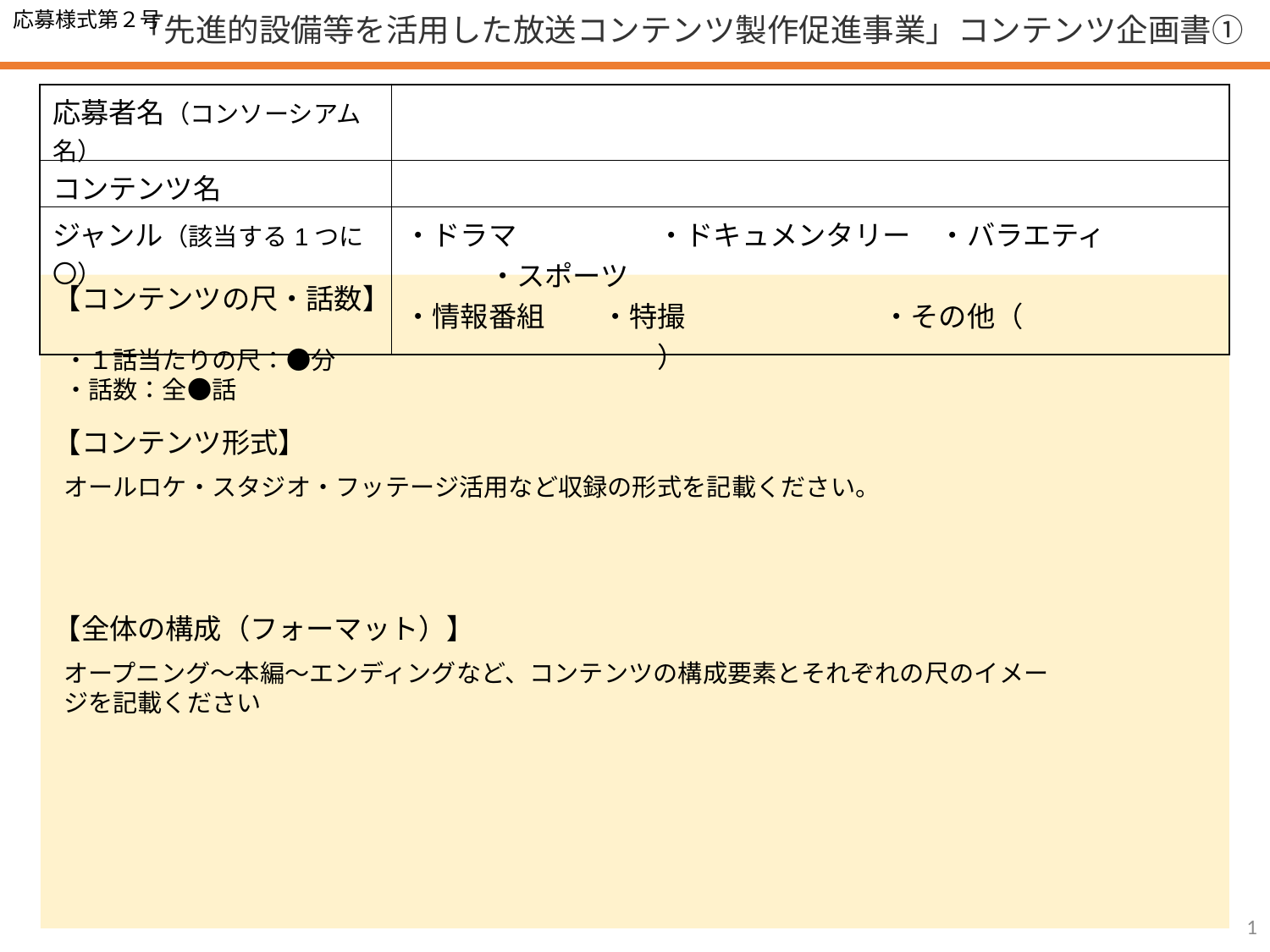

応募様式第２号
「先進的設備等を活用した放送コンテンツ製作促進事業」コンテンツ企画書①
| 応募者名（コンソーシアム名） |  |
| --- | --- |
| コンテンツ名 |  |
| ジャンル（該当する1つに〇） | ・ドラマ　　　　　・ドキュメンタリー　・バラエティ　　　　　　・スポーツ　 ・情報番組　　・特撮　　　　　　　・その他（　　　　　　　　　　　　　　　） |
【コンテンツの尺・話数】

・１話当たりの尺：●分
・話数：全●話
【コンテンツ形式】
オールロケ・スタジオ・フッテージ活用など収録の形式を記載ください。
【全体の構成（フォーマット）】
オープニング～本編～エンディングなど、コンテンツの構成要素とそれぞれの尺のイメージを記載ください
1